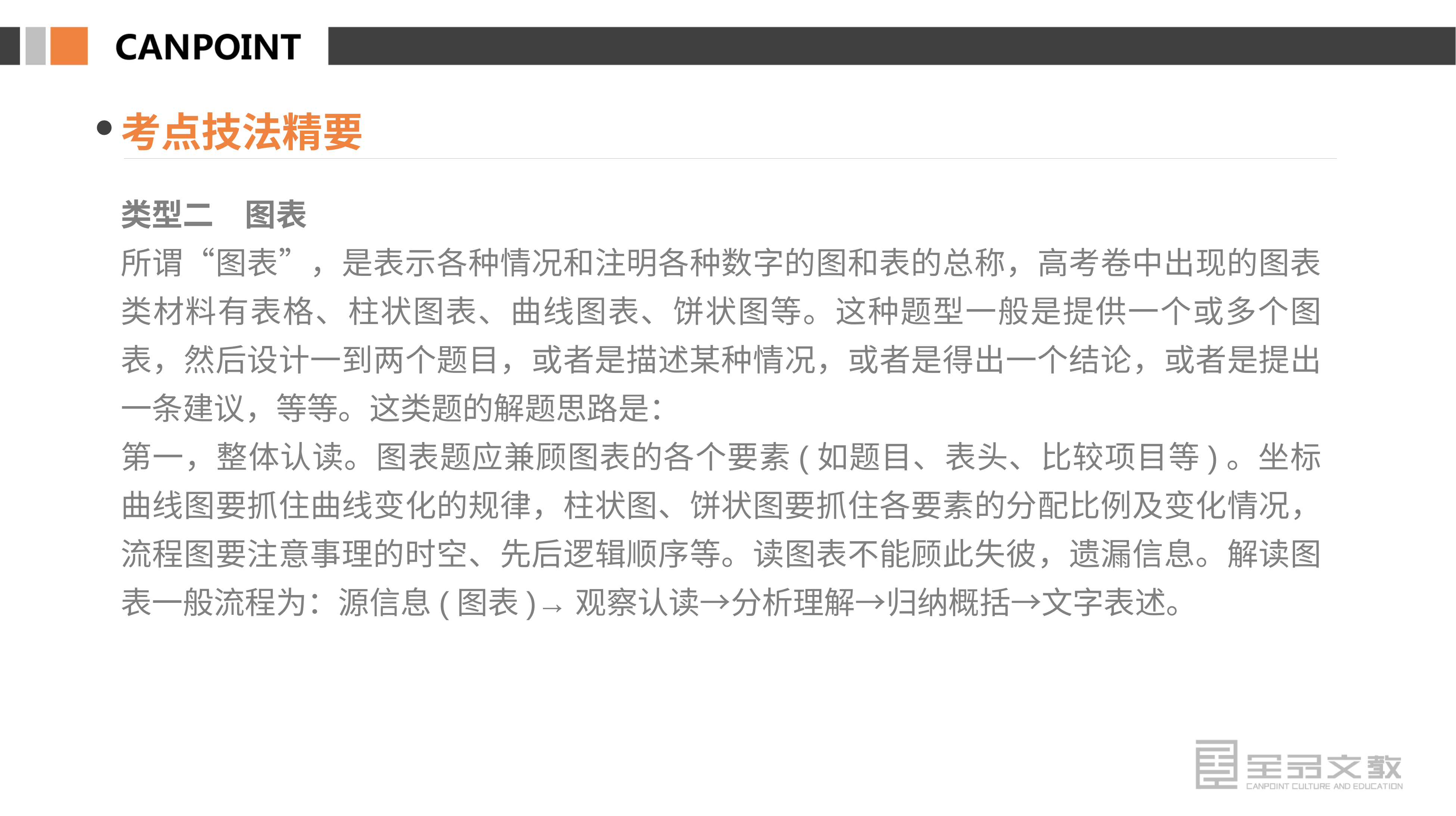

考点技法精要

类型二　图表
所谓“图表”，是表示各种情况和注明各种数字的图和表的总称，高考卷中出现的图表类材料有表格、柱状图表、曲线图表、饼状图等。这种题型一般是提供一个或多个图表，然后设计一到两个题目，或者是描述某种情况，或者是得出一个结论，或者是提出一条建议，等等。这类题的解题思路是：
第一，整体认读。图表题应兼顾图表的各个要素(如题目、表头、比较项目等)。坐标曲线图要抓住曲线变化的规律，柱状图、饼状图要抓住各要素的分配比例及变化情况，流程图要注意事理的时空、先后逻辑顺序等。读图表不能顾此失彼，遗漏信息。解读图表一般流程为：源信息(图表)→观察认读→分析理解→归纳概括→文字表述。